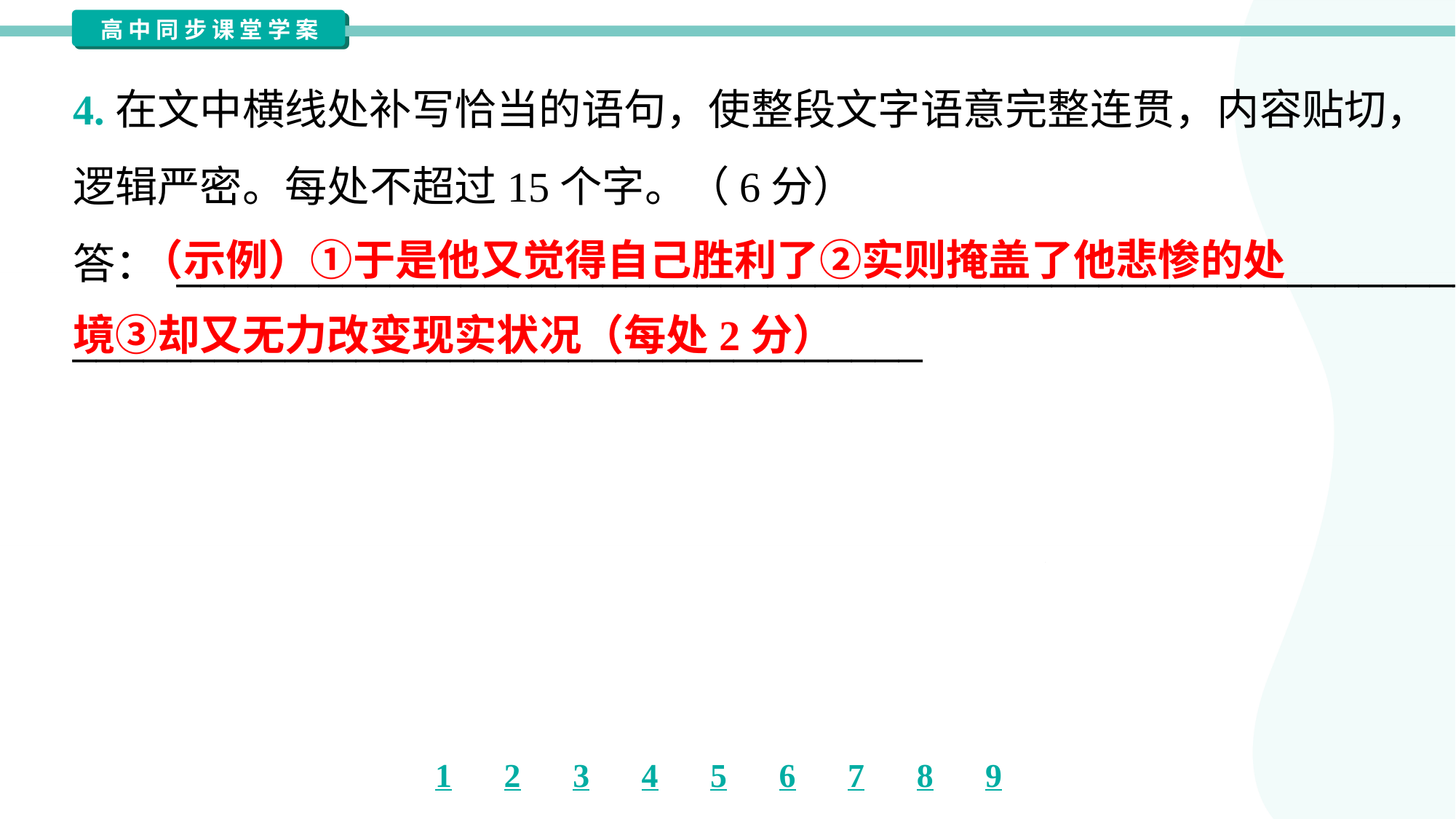

4.在文中横线处补写恰当的语句，使整段文字语意完整连贯，内容贴切，
逻辑严密。每处不超过15个字。（6分）
答： ________________________________________________________
____________________________________
      （示例）①于是他又觉得自己胜利了②实则掩盖了他悲惨的处
境③却又无力改变现实状况（每处2分）